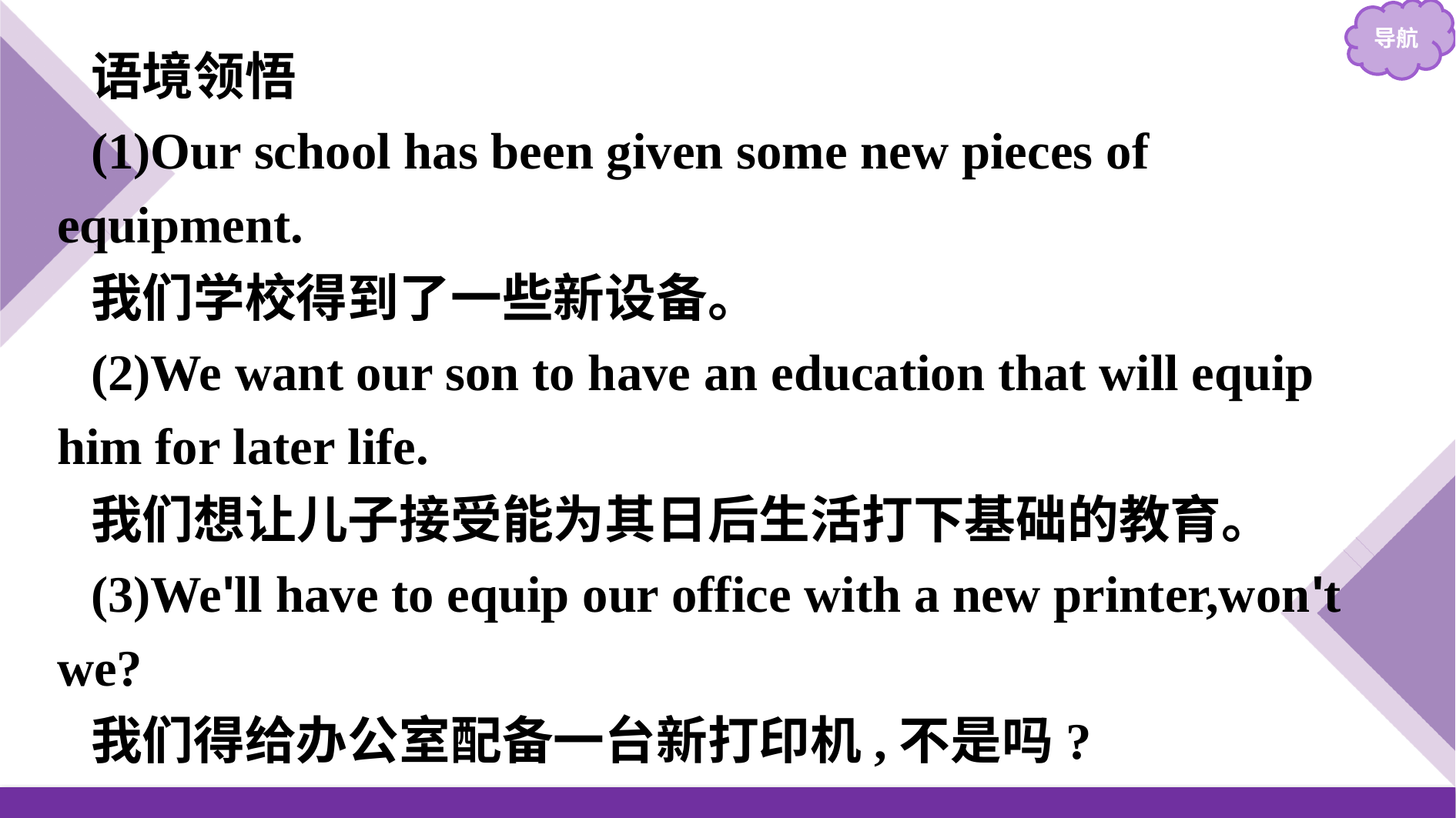

语境领悟
(1)Our school has been given some new pieces of equipment.
我们学校得到了一些新设备。
(2)We want our son to have an education that will equip him for later life.
我们想让儿子接受能为其日后生活打下基础的教育。
(3)We'll have to equip our office with a new printer,won't we?
我们得给办公室配备一台新打印机,不是吗?